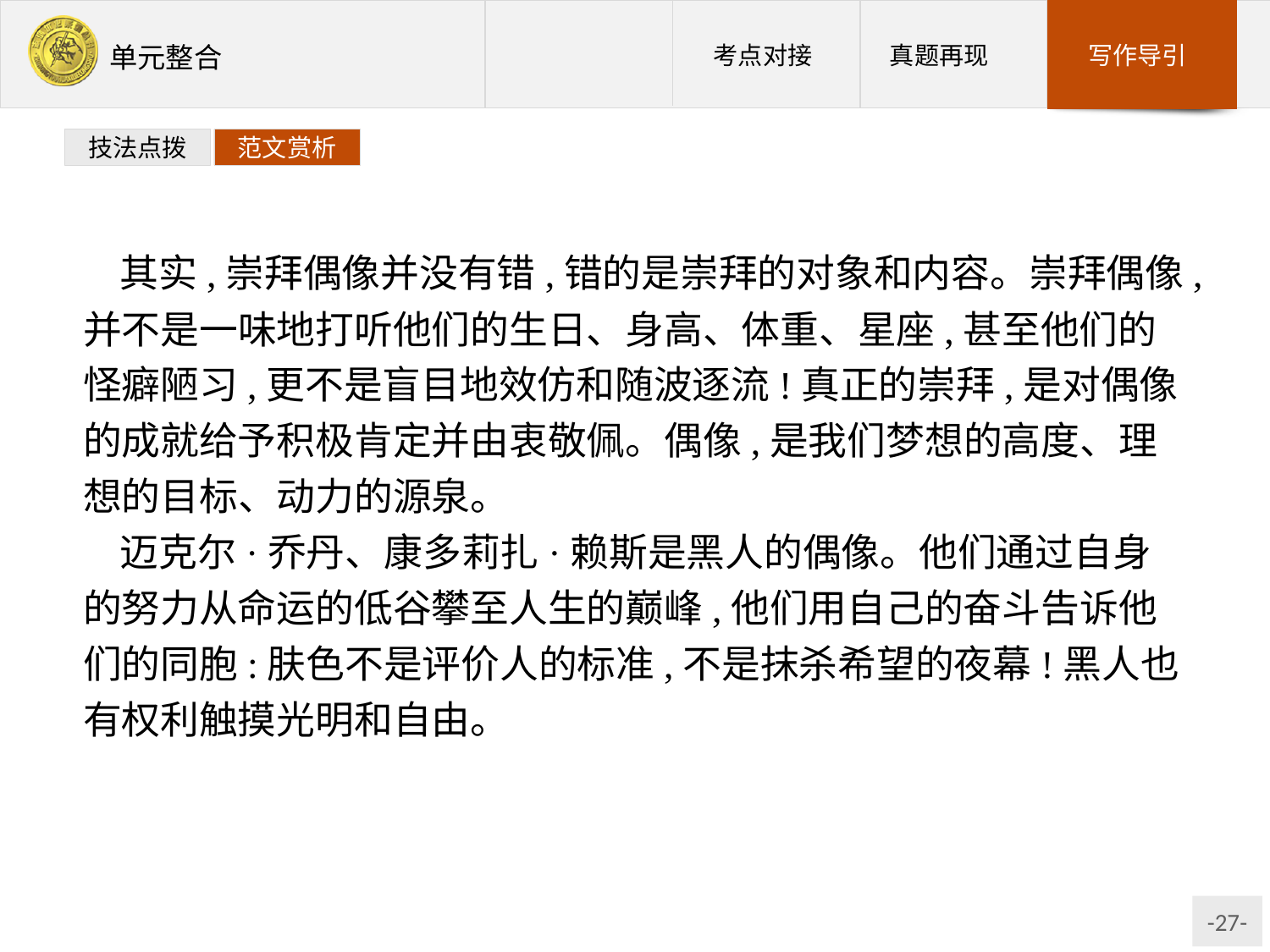

技法点拨
范文赏析
其实,崇拜偶像并没有错,错的是崇拜的对象和内容。崇拜偶像,并不是一味地打听他们的生日、身高、体重、星座,甚至他们的怪癖陋习,更不是盲目地效仿和随波逐流!真正的崇拜,是对偶像的成就给予积极肯定并由衷敬佩。偶像,是我们梦想的高度、理想的目标、动力的源泉。
迈克尔·乔丹、康多莉扎·赖斯是黑人的偶像。他们通过自身的努力从命运的低谷攀至人生的巅峰,他们用自己的奋斗告诉他们的同胞:肤色不是评价人的标准,不是抹杀希望的夜幕!黑人也有权利触摸光明和自由。